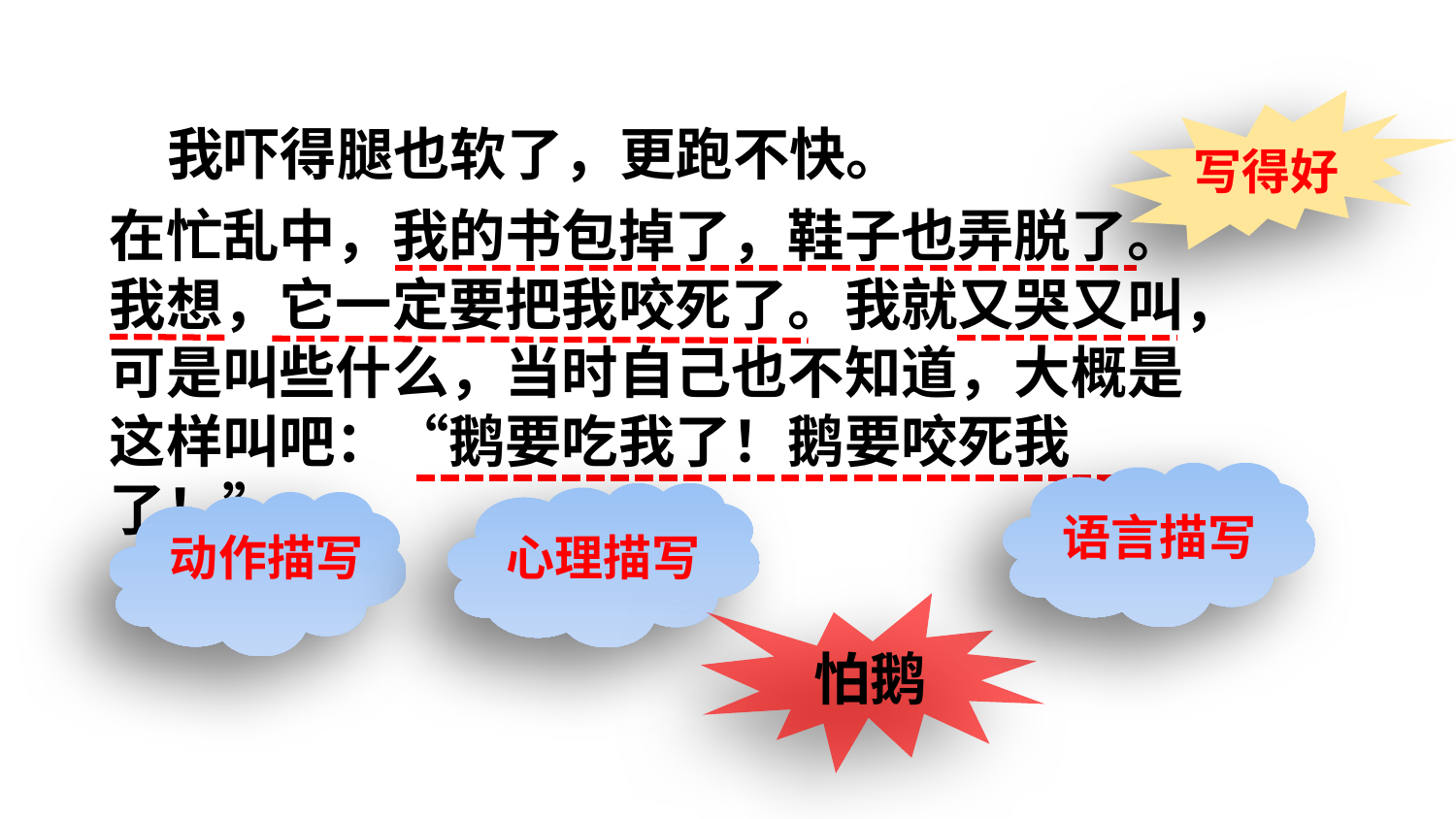

写得好
    我吓得腿也软了，更跑不快。
在忙乱中，我的书包掉了，鞋子也弄脱了。我想，它一定要把我咬死了。我就又哭又叫，可是叫些什么，当时自己也不知道，大概是这样叫吧：“鹅要吃我了！鹅要咬死我了！”

语言描写

心理描写

动作描写
怕鹅